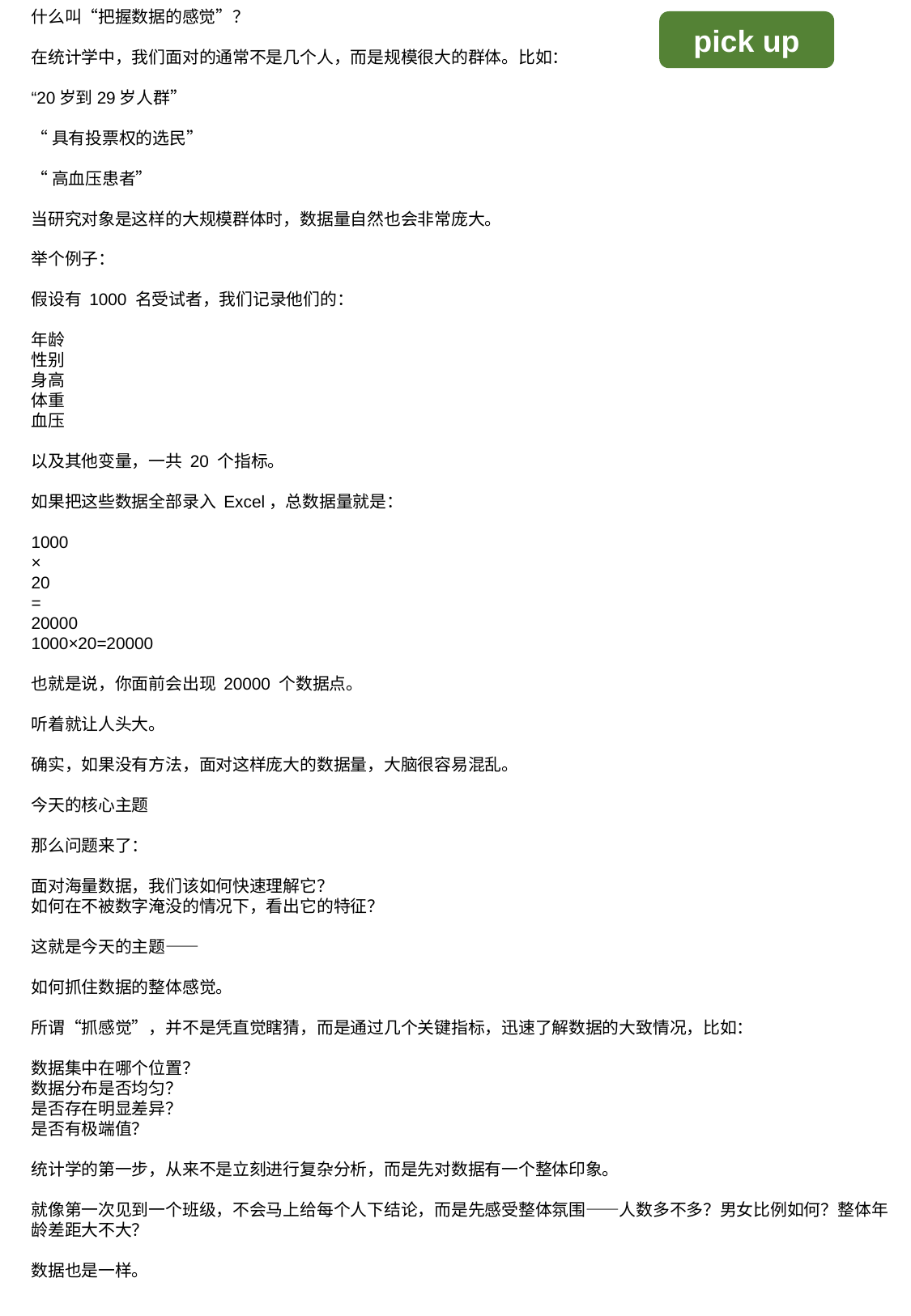

什么叫“把握数据的感觉”？

在统计学中，我们面对的通常不是几个人，而是规模很大的群体。比如：

“20岁到29岁人群”

“具有投票权的选民”

“高血压患者”

当研究对象是这样的大规模群体时，数据量自然也会非常庞大。

举个例子：

假设有 1000 名受试者，我们记录他们的：

年龄
性别
身高
体重
血压

以及其他变量，一共 20 个指标。

如果把这些数据全部录入 Excel，总数据量就是：

1000
×
20
=
20000
1000×20=20000

也就是说，你面前会出现 20000 个数据点。

听着就让人头大。

确实，如果没有方法，面对这样庞大的数据量，大脑很容易混乱。

今天的核心主题

那么问题来了：

面对海量数据，我们该如何快速理解它？
如何在不被数字淹没的情况下，看出它的特征？

这就是今天的主题——

如何抓住数据的整体感觉。

所谓“抓感觉”，并不是凭直觉瞎猜，而是通过几个关键指标，迅速了解数据的大致情况，比如：

数据集中在哪个位置？
数据分布是否均匀？
是否存在明显差异？
是否有极端值？

统计学的第一步，从来不是立刻进行复杂分析，而是先对数据有一个整体印象。

就像第一次见到一个班级，不会马上给每个人下结论，而是先感受整体氛围——人数多不多？男女比例如何？整体年龄差距大不大？

数据也是一样。
pick up